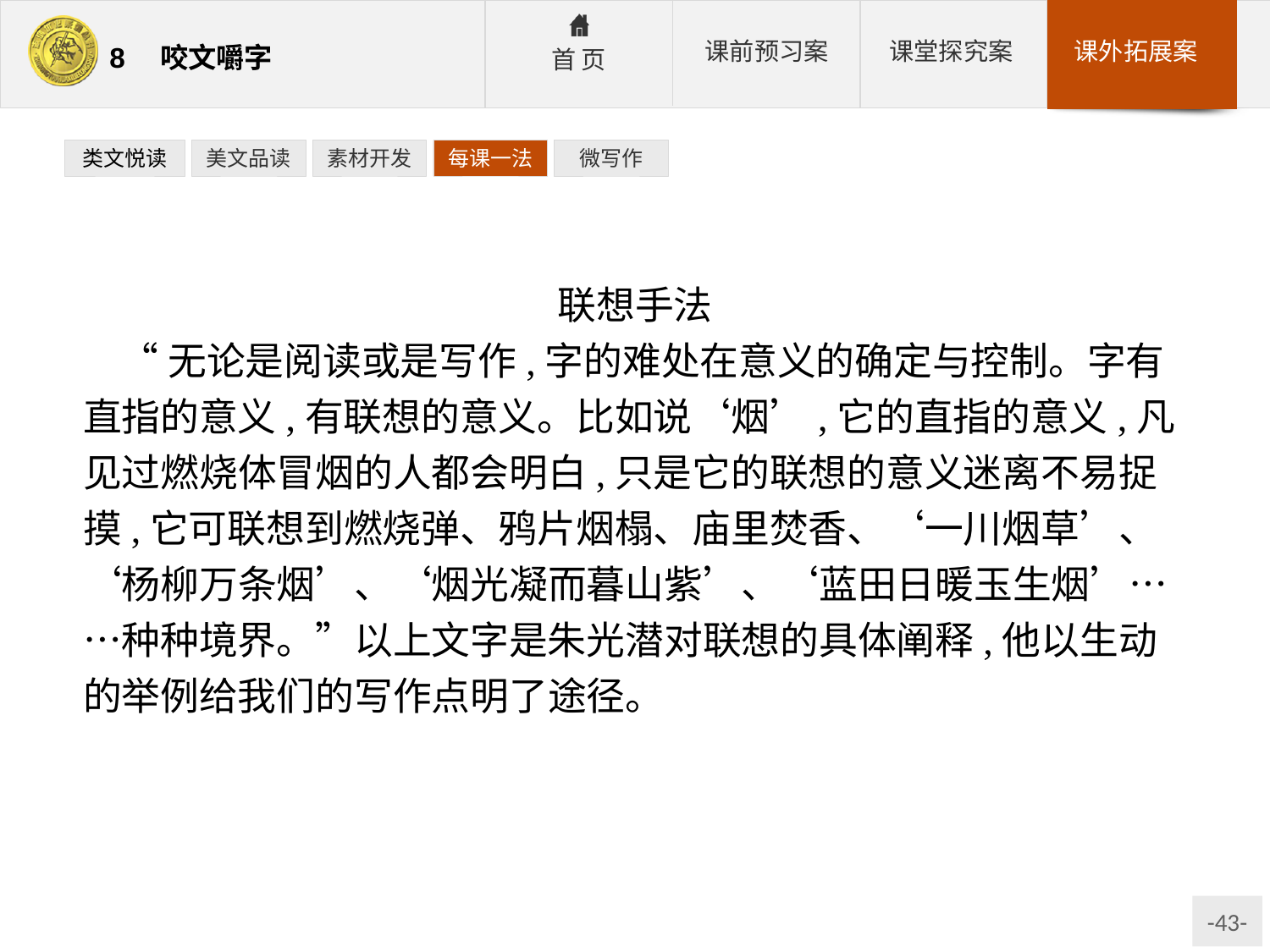

类文悦读
美文品读
素材开发
每课一法
微写作
联想手法
“无论是阅读或是写作,字的难处在意义的确定与控制。字有直指的意义,有联想的意义。比如说‘烟’,它的直指的意义,凡见过燃烧体冒烟的人都会明白,只是它的联想的意义迷离不易捉摸,它可联想到燃烧弹、鸦片烟榻、庙里焚香、‘一川烟草’、‘杨柳万条烟’、‘烟光凝而暮山紫’、‘蓝田日暖玉生烟’……种种境界。”以上文字是朱光潜对联想的具体阐释,他以生动的举例给我们的写作点明了途径。